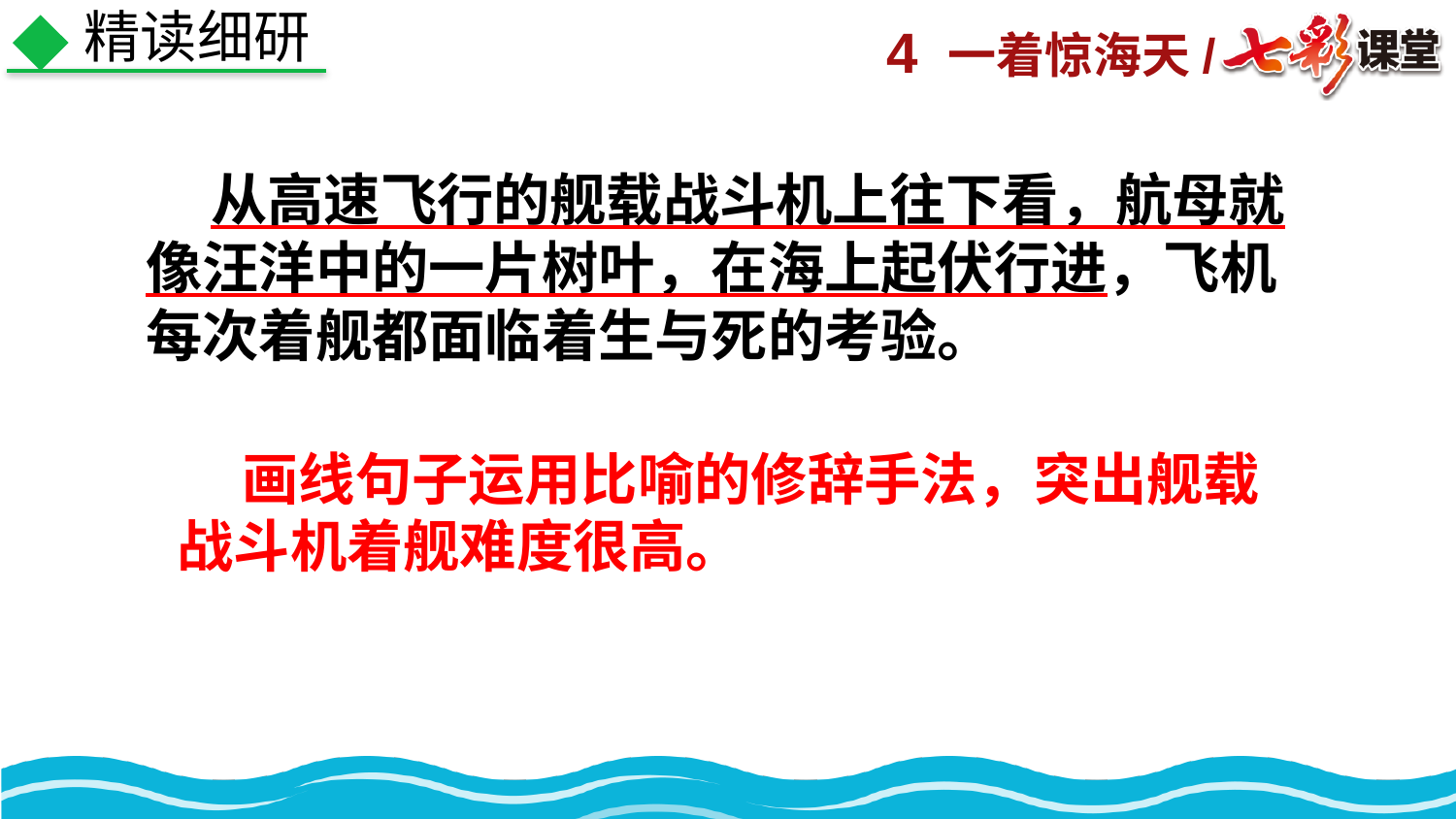

精读细研

    从高速飞行的舰载战斗机上往下看，航母就像汪洋中的一片树叶，在海上起伏行进，飞机每次着舰都面临着生与死的考验。
    画线句子运用比喻的修辞手法，突出舰载战斗机着舰难度很高。